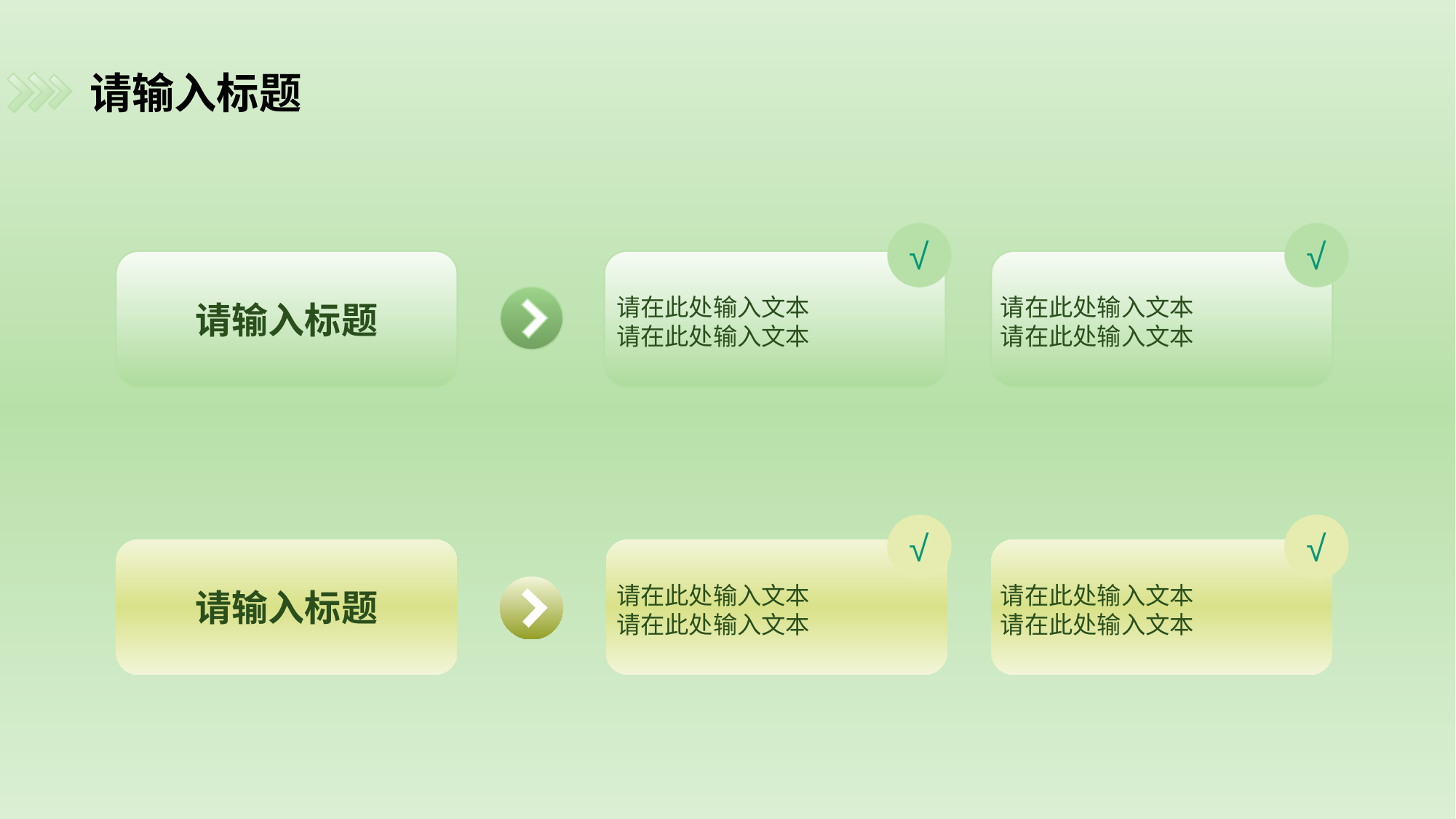

# 请输入标题
√
√
请输入标题

请在此处输入文本
请在此处输入文本

请在此处输入文本
请在此处输入文本

√
√
请输入标题

请在此处输入文本
请在此处输入文本

请在此处输入文本
请在此处输入文本